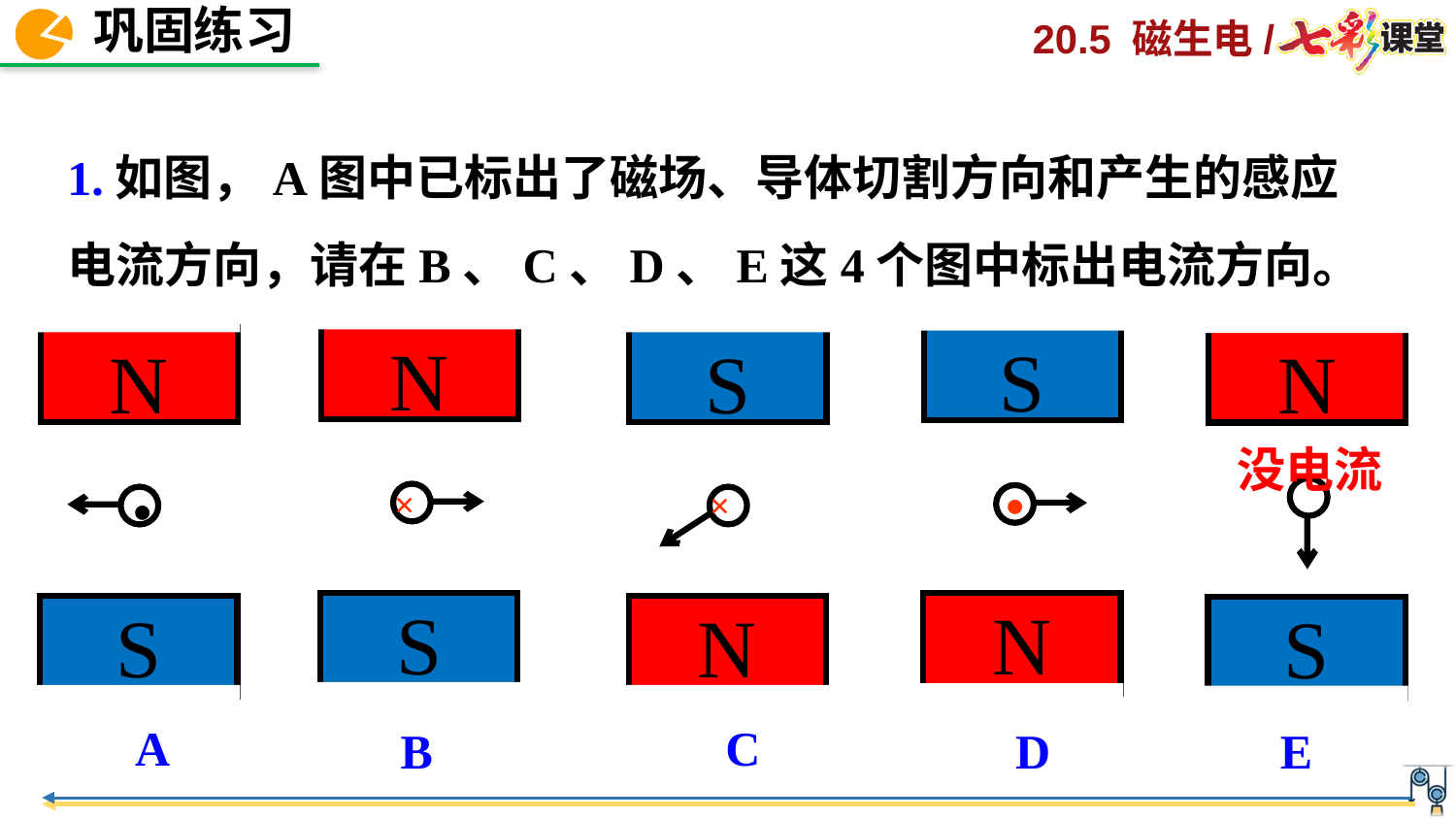

1.如图，A图中已标出了磁场、导体切割方向和产生的感应电流方向，请在B、C、D、E这4个图中标出电流方向。

N

S

S

N

N

S

.

S

N

N

S

.
没电流
×
×
A
C
D
E
B